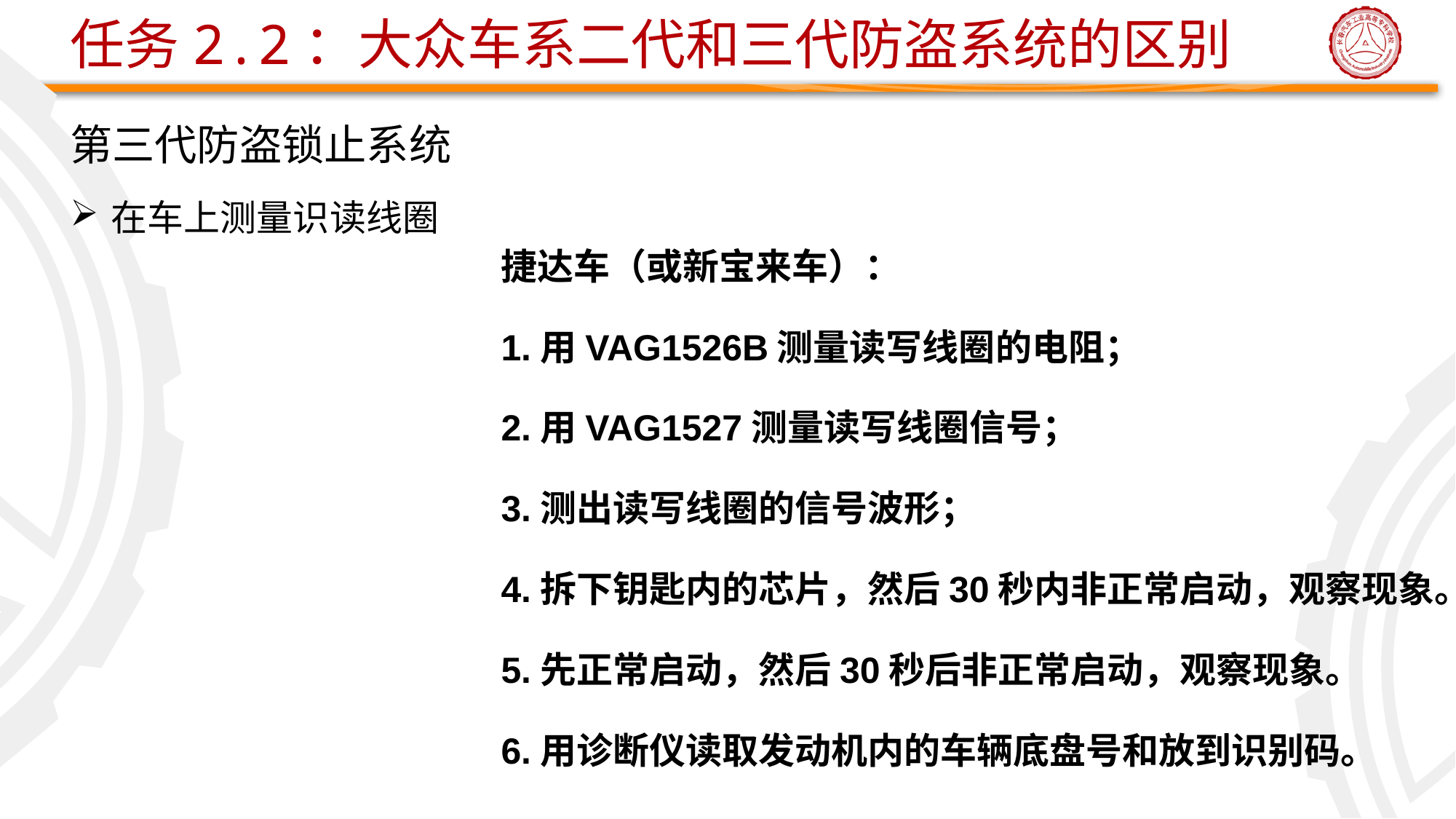

任务2.2：大众车系二代和三代防盗系统的区别
第三代防盗锁止系统
在车上测量识读线圈
捷达车（或新宝来车）：
1.用VAG1526B测量读写线圈的电阻；
2.用VAG1527测量读写线圈信号；
3.测出读写线圈的信号波形；
4.拆下钥匙内的芯片，然后30秒内非正常启动，观察现象。
5.先正常启动，然后30秒后非正常启动，观察现象。
6.用诊断仪读取发动机内的车辆底盘号和放到识别码。